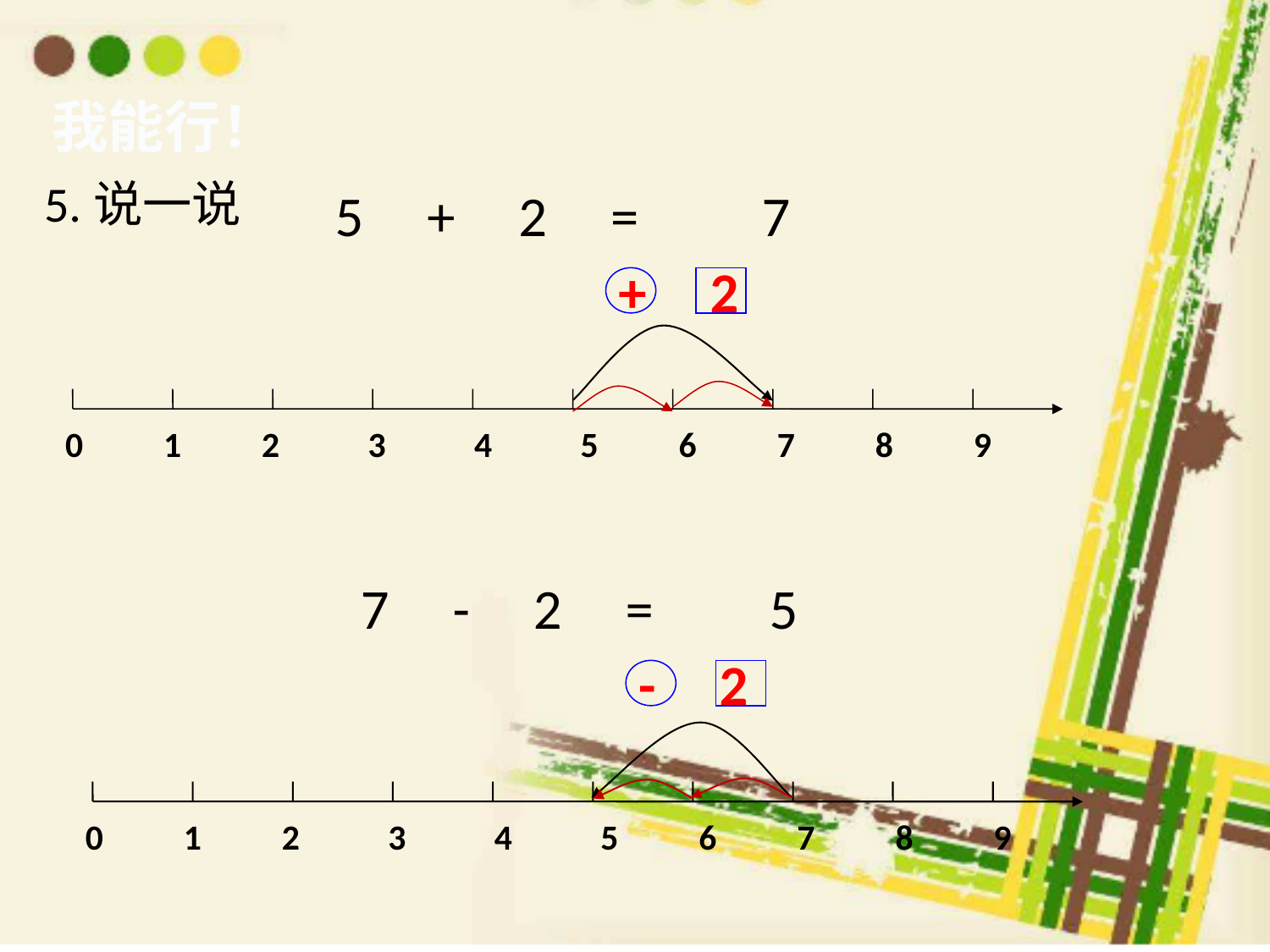

我能行！
5.说一说
5     +     2     =
7
+     2

0          1          2           3           4           5          6          7          8          9
5
7     -     2     =
-     2

0          1          2           3           4           5          6          7          8          9